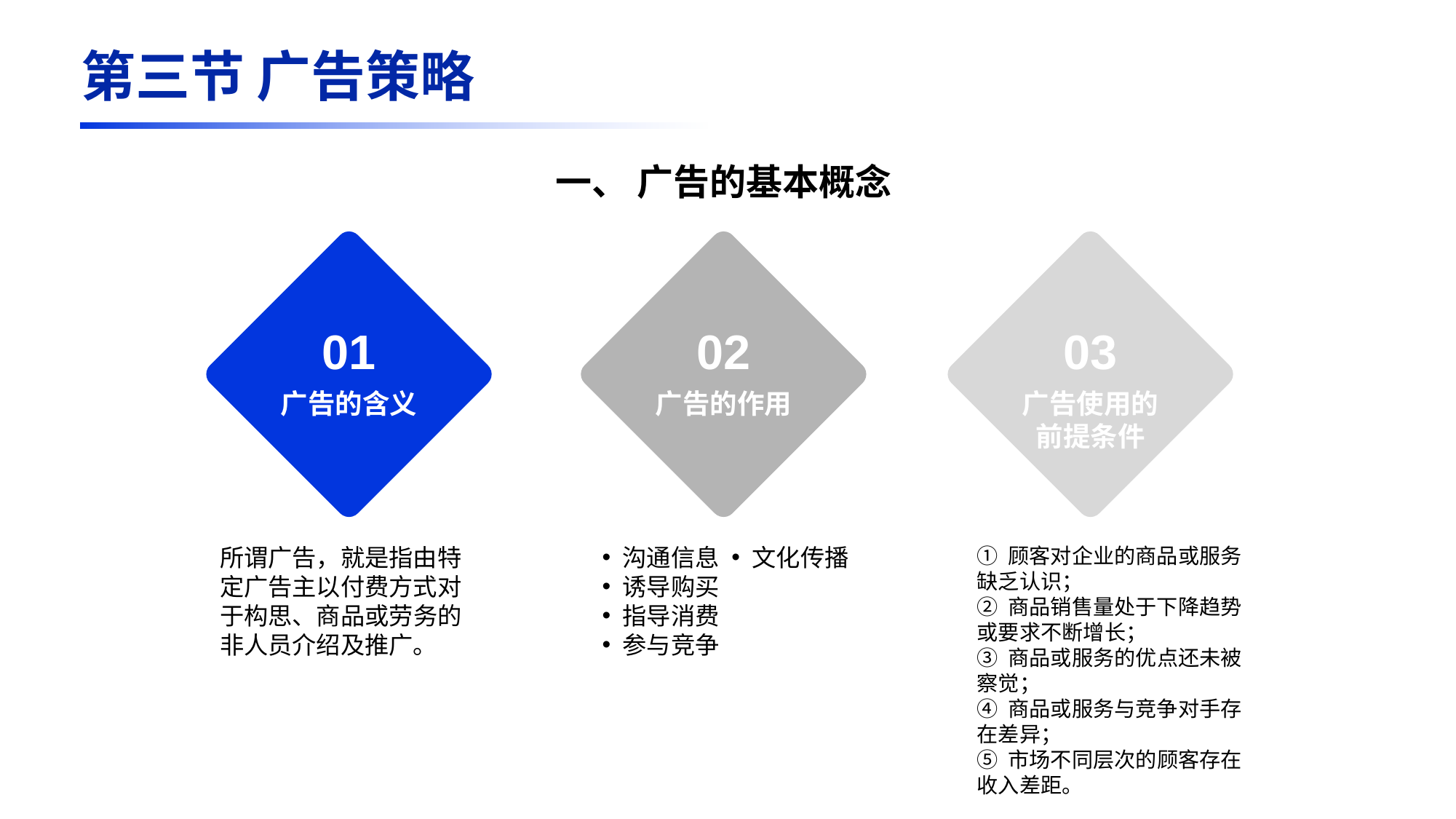

第三节 广告策略
一、 广告的基本概念

03
01
02
广告使用的前提条件
广告的含义
广告的作用
所谓广告，就是指由特定广告主以付费方式对于构思、商品或劳务的非人员介绍及推广。
沟通信息
诱导购买
指导消费
参与竞争
文化传播

① 顾客对企业的商品或服务缺乏认识；
② 商品销售量处于下降趋势或要求不断增长；
③ 商品或服务的优点还未被察觉；
④ 商品或服务与竞争对手存在差异；
⑤ 市场不同层次的顾客存在收入差距。